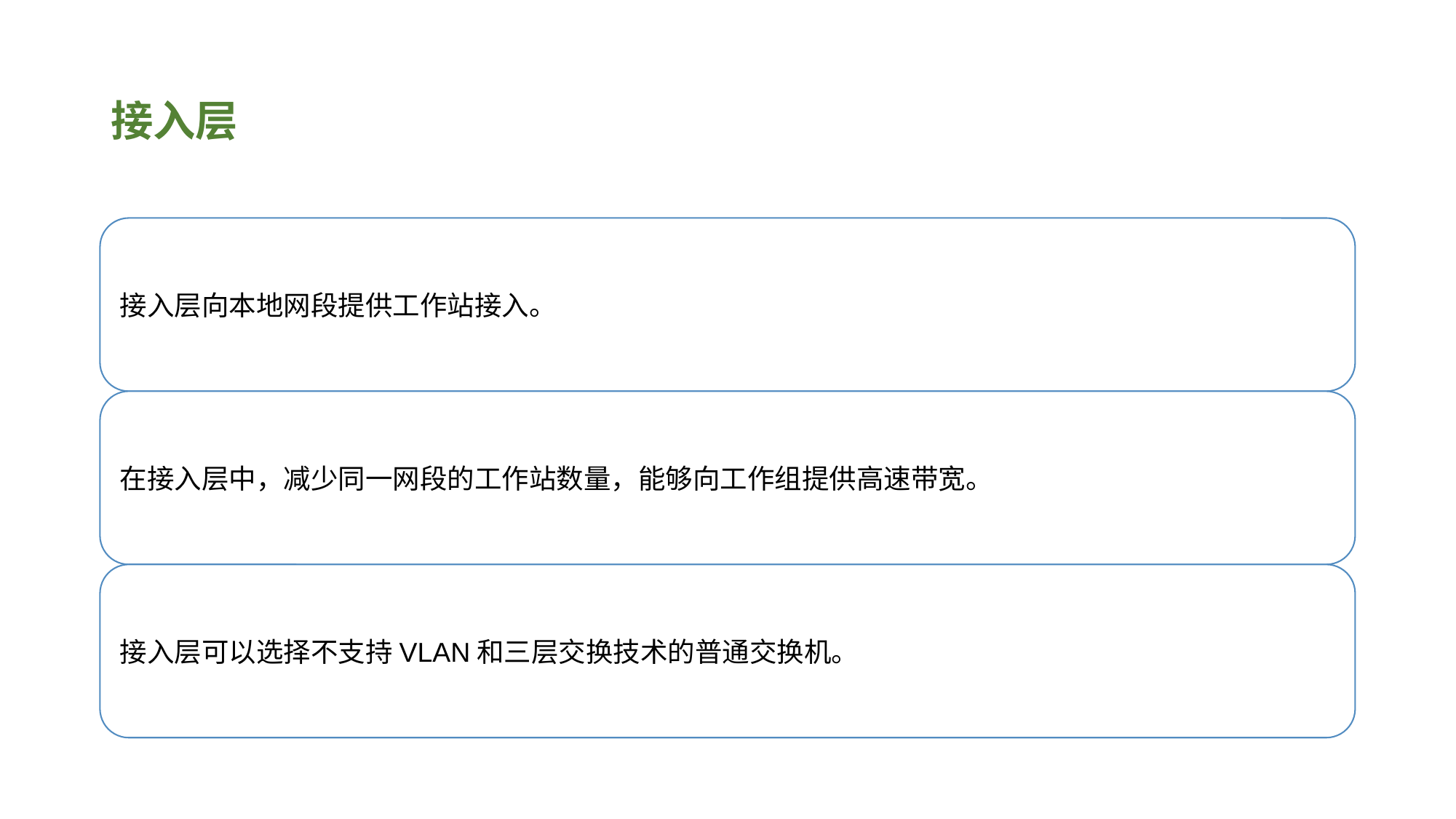

# 接入层
接入层向本地网段提供工作站接入。
在接入层中，减少同一网段的工作站数量，能够向工作组提供高速带宽。
接入层可以选择不支持VLAN和三层交换技术的普通交换机。